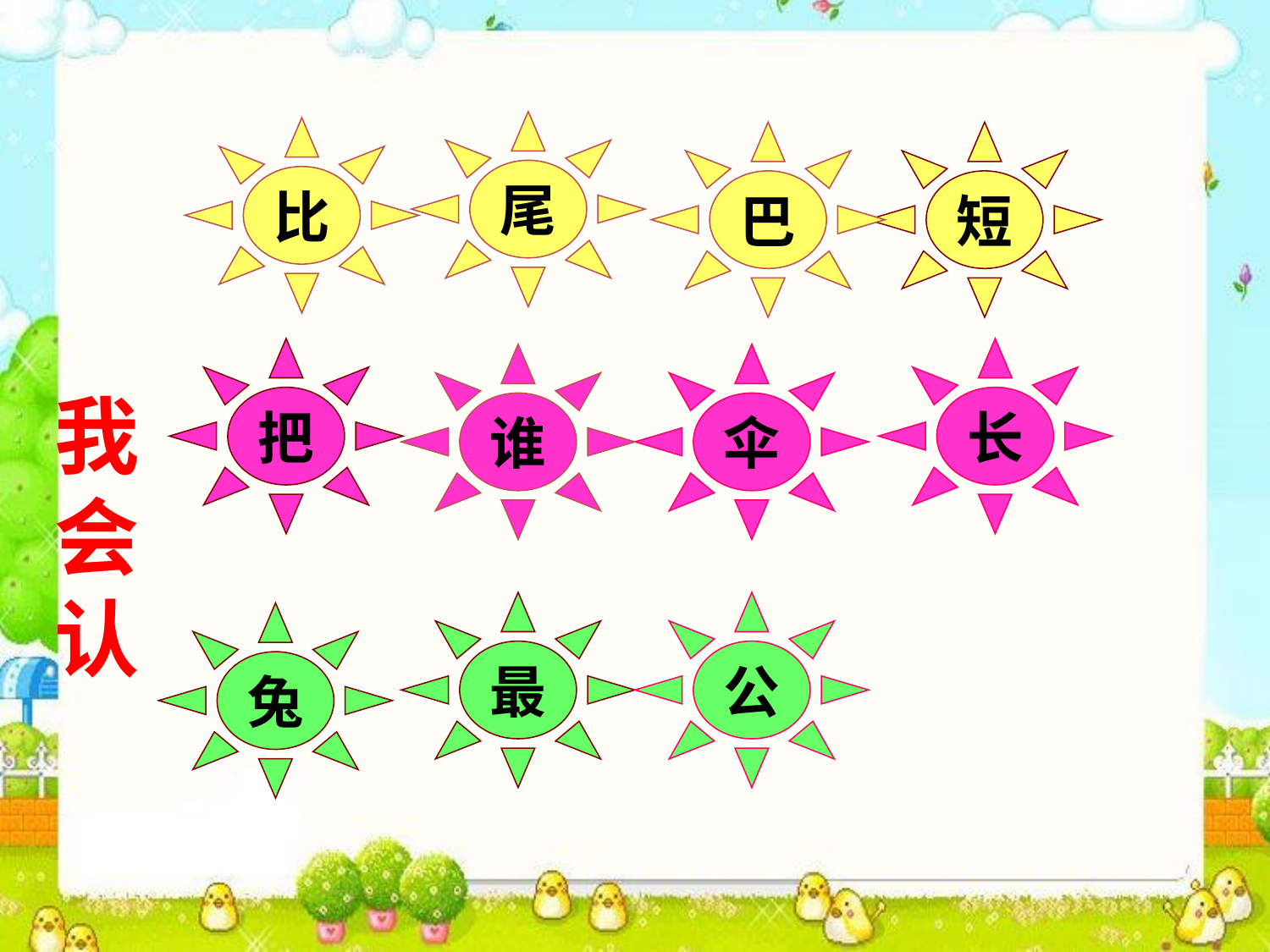

尾
比
巴
短
      我会认
把
长
谁
伞
最
公
兔